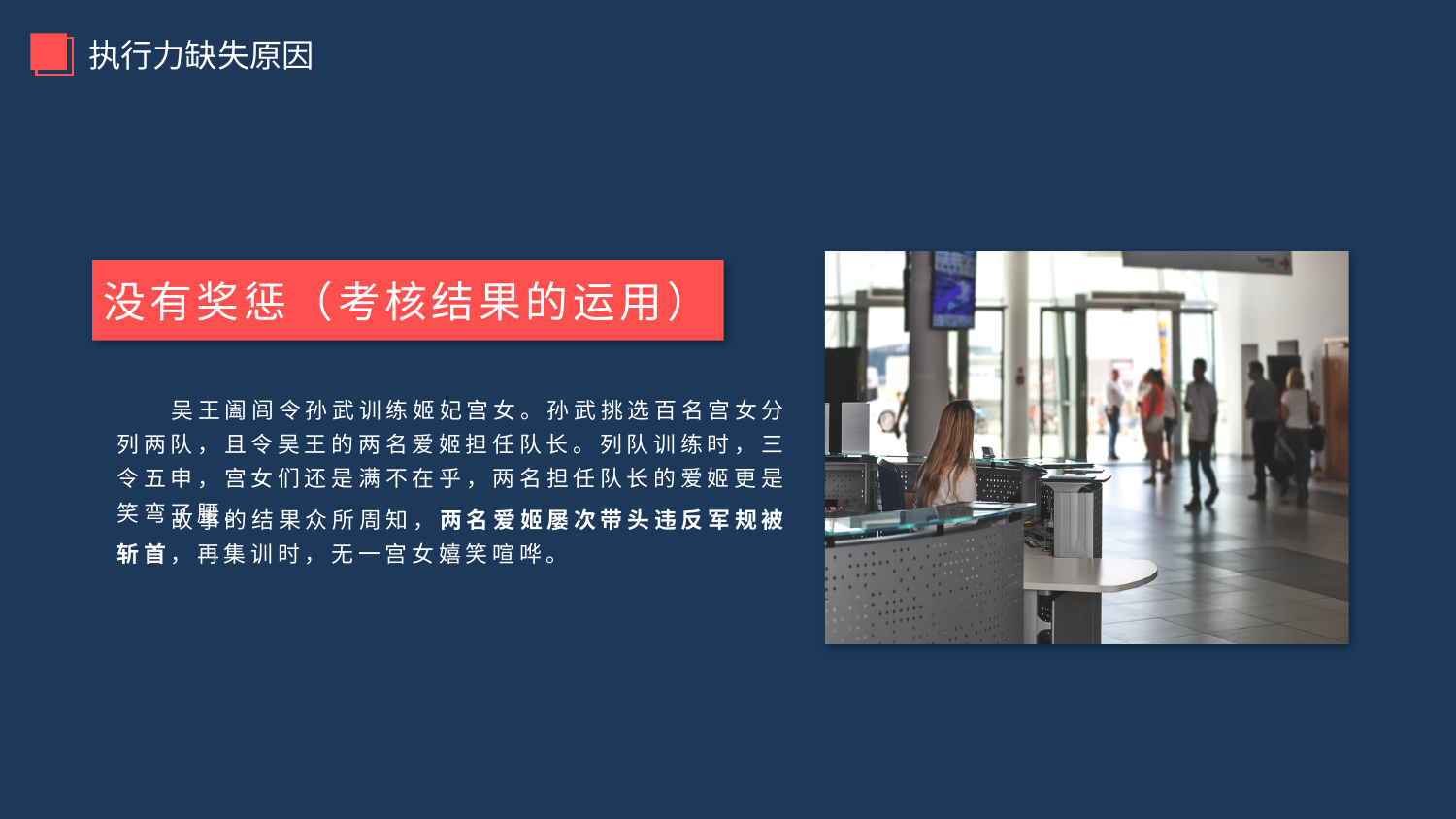

没有奖惩（考核结果的运用）
吴王阖闾令孙武训练姬妃宫女。孙武挑选百名宫女分列两队，且令吴王的两名爱姬担任队长。列队训练时，三令五申，宫女们还是满不在乎，两名担任队长的爱姬更是笑弯了腰。
故事的结果众所周知，两名爱姬屡次带头违反军规被斩首，再集训时，无一宫女嬉笑喧哗。